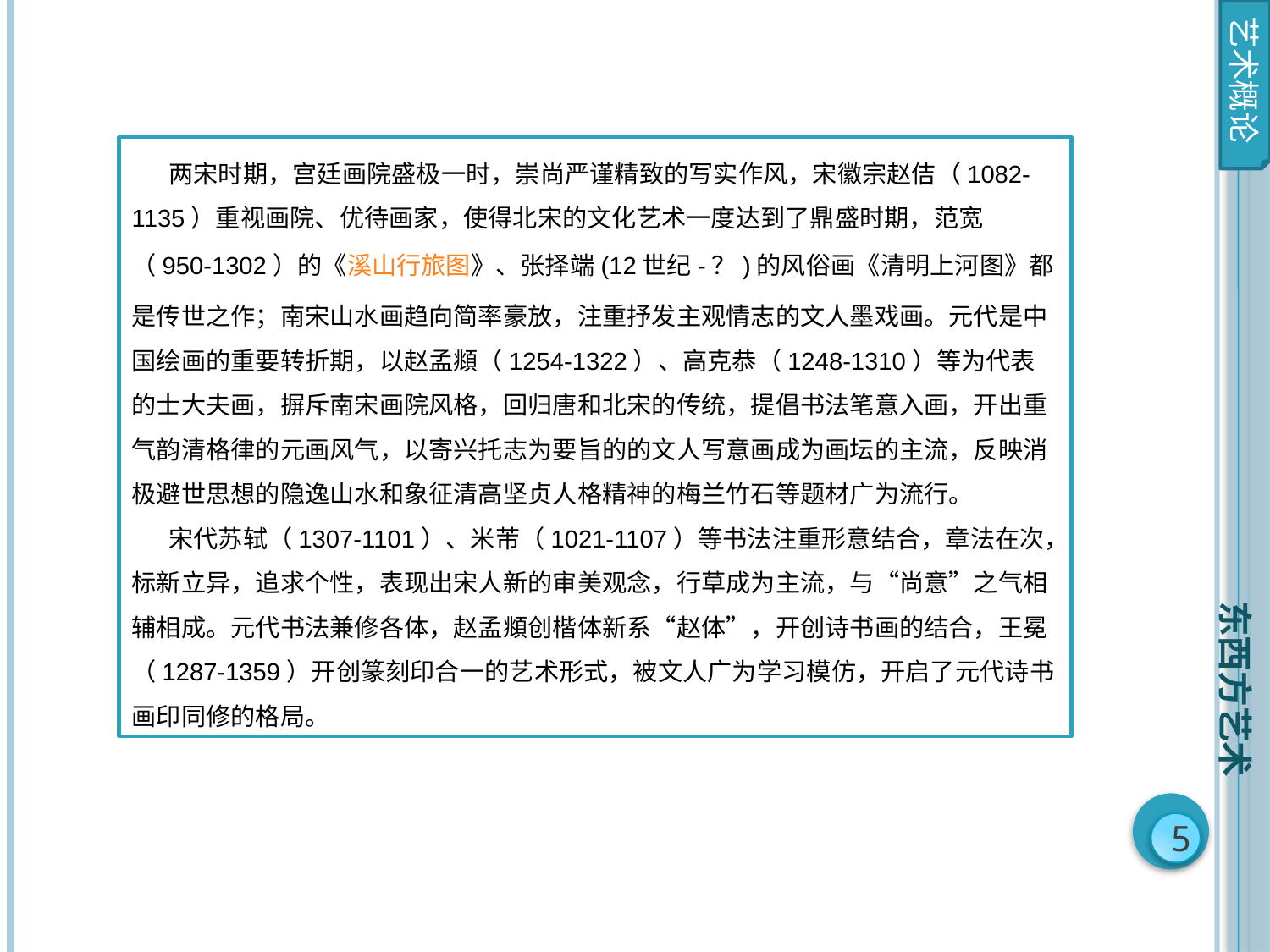

艺术概论
两宋时期，宫廷画院盛极一时，崇尚严谨精致的写实作风，宋徽宗赵佶（1082-1135）重视画院、优待画家，使得北宋的文化艺术一度达到了鼎盛时期，范宽（950-1302）的《溪山行旅图》、张择端(12世纪-？)的风俗画《清明上河图》都是传世之作；南宋山水画趋向简率豪放，注重抒发主观情志的文人墨戏画。元代是中国绘画的重要转折期，以赵孟頫（1254-1322）、高克恭（1248-1310）等为代表的士大夫画，摒斥南宋画院风格，回归唐和北宋的传统，提倡书法笔意入画，开出重气韵清格律的元画风气，以寄兴托志为要旨的的文人写意画成为画坛的主流，反映消极避世思想的隐逸山水和象征清高坚贞人格精神的梅兰竹石等题材广为流行。
宋代苏轼（1307-1101）、米芾（1021-1107）等书法注重形意结合，章法在次，标新立异，追求个性，表现出宋人新的审美观念，行草成为主流，与“尚意”之气相辅相成。元代书法兼修各体，赵孟頫创楷体新系“赵体”，开创诗书画的结合，王冕（1287-1359）开创篆刻印合一的艺术形式，被文人广为学习模仿，开启了元代诗书画印同修的格局。
东西方艺术
5